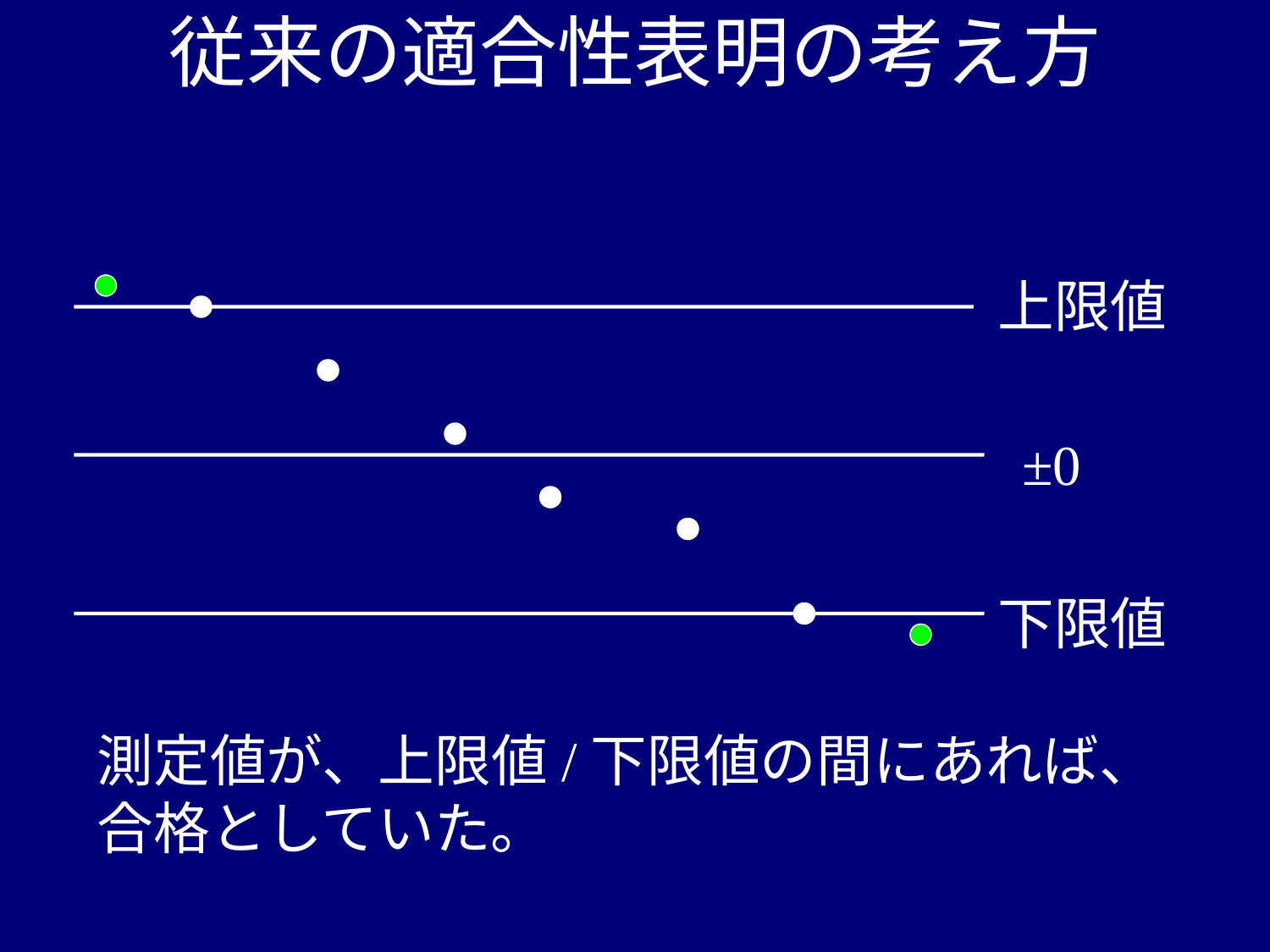

# 従来の適合性表明の考え方
上限値

±0

下限値

測定値が、上限値/下限値の間にあれば、合格としていた。